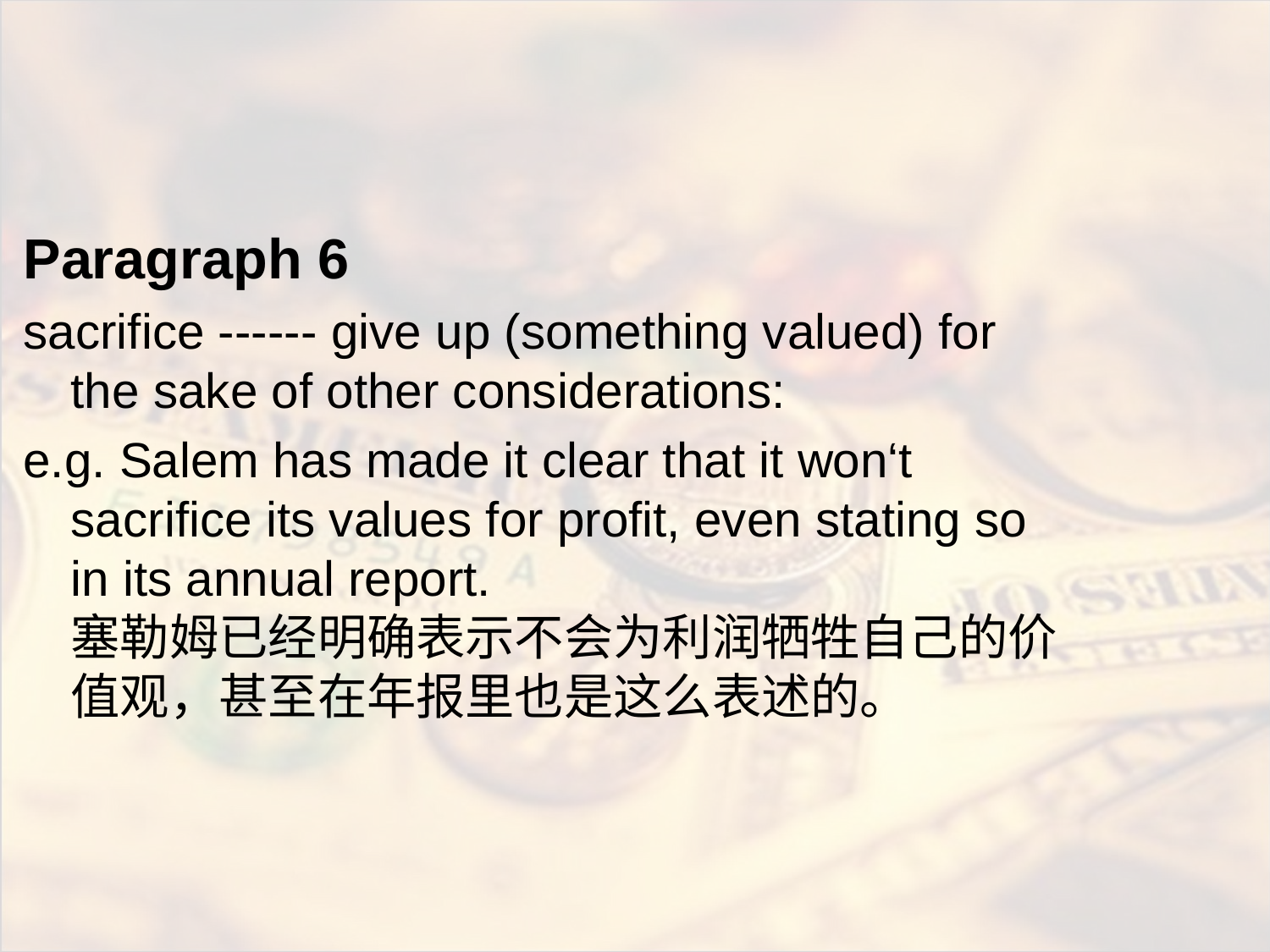

#
Paragraph 6
sacrifice ------ give up (something valued) for the sake of other considerations:
e.g. Salem has made it clear that it won‘t sacrifice its values for profit, even stating so in its annual report.
塞勒姆已经明确表示不会为利润牺牲自己的价值观，甚至在年报里也是这么表述的。